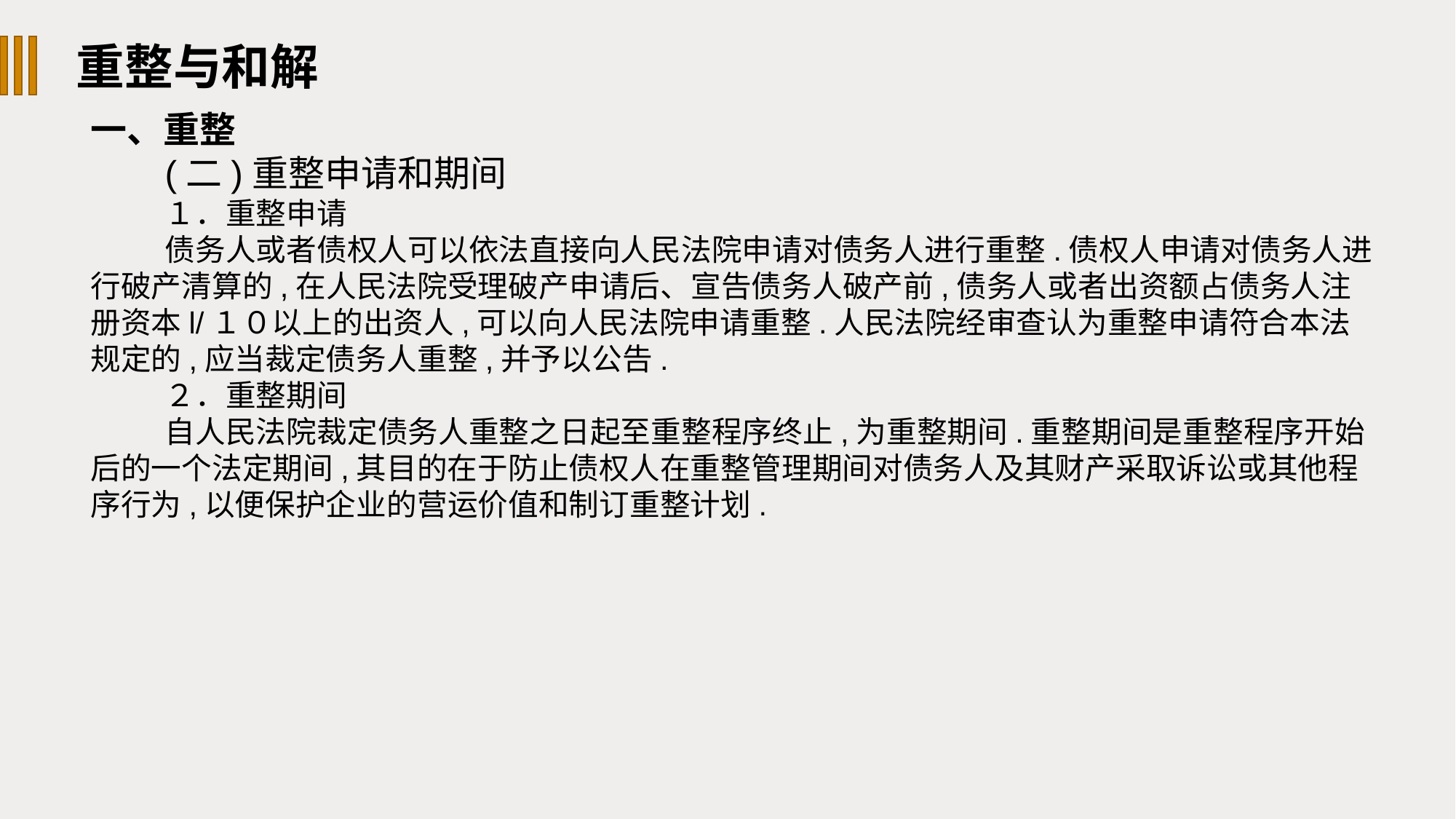

重整与和解

一、重整
(二)重整申请和期间
１．重整申请
债务人或者债权人可以依法直接向人民法院申请对债务人进行重整.债权人申请对债务人进行破产清算的,在人民法院受理破产申请后、宣告债务人破产前,债务人或者出资额占债务人注册资本l/１０以上的出资人,可以向人民法院申请重整.人民法院经审查认为重整申请符合本法规定的,应当裁定债务人重整,并予以公告.
２．重整期间
自人民法院裁定债务人重整之日起至重整程序终止,为重整期间.重整期间是重整程序开始后的一个法定期间,其目的在于防止债权人在重整管理期间对债务人及其财产采取诉讼或其他程序行为,以便保护企业的营运价值和制订重整计划.